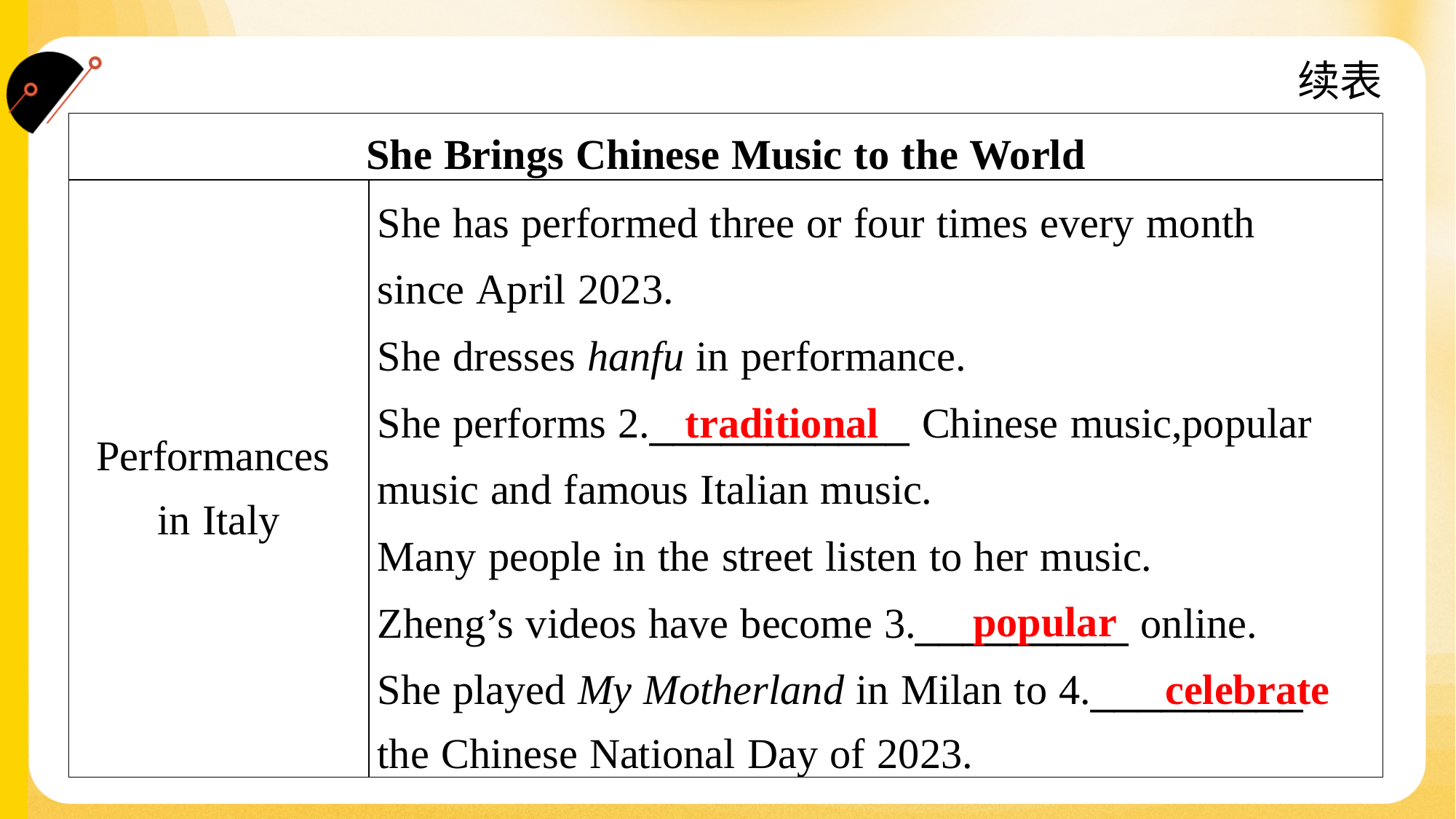

续表
| She Brings Chinese Music to the World |  |
| --- | --- |
| Performances in Italy | She has performed three or four times every month since April 2023. She dresses hanfu in performance. She performs 2.\_\_\_\_\_\_\_\_\_\_\_ Chinese music,popular music and famous Italian music. Many people in the street listen to her music. Zheng’s videos have become 3.\_\_\_\_\_\_\_\_\_ online. She played My Motherland in Milan to 4.\_\_\_\_\_\_\_\_\_ the Chinese National Day of 2023. |
traditional
popular
celebrate